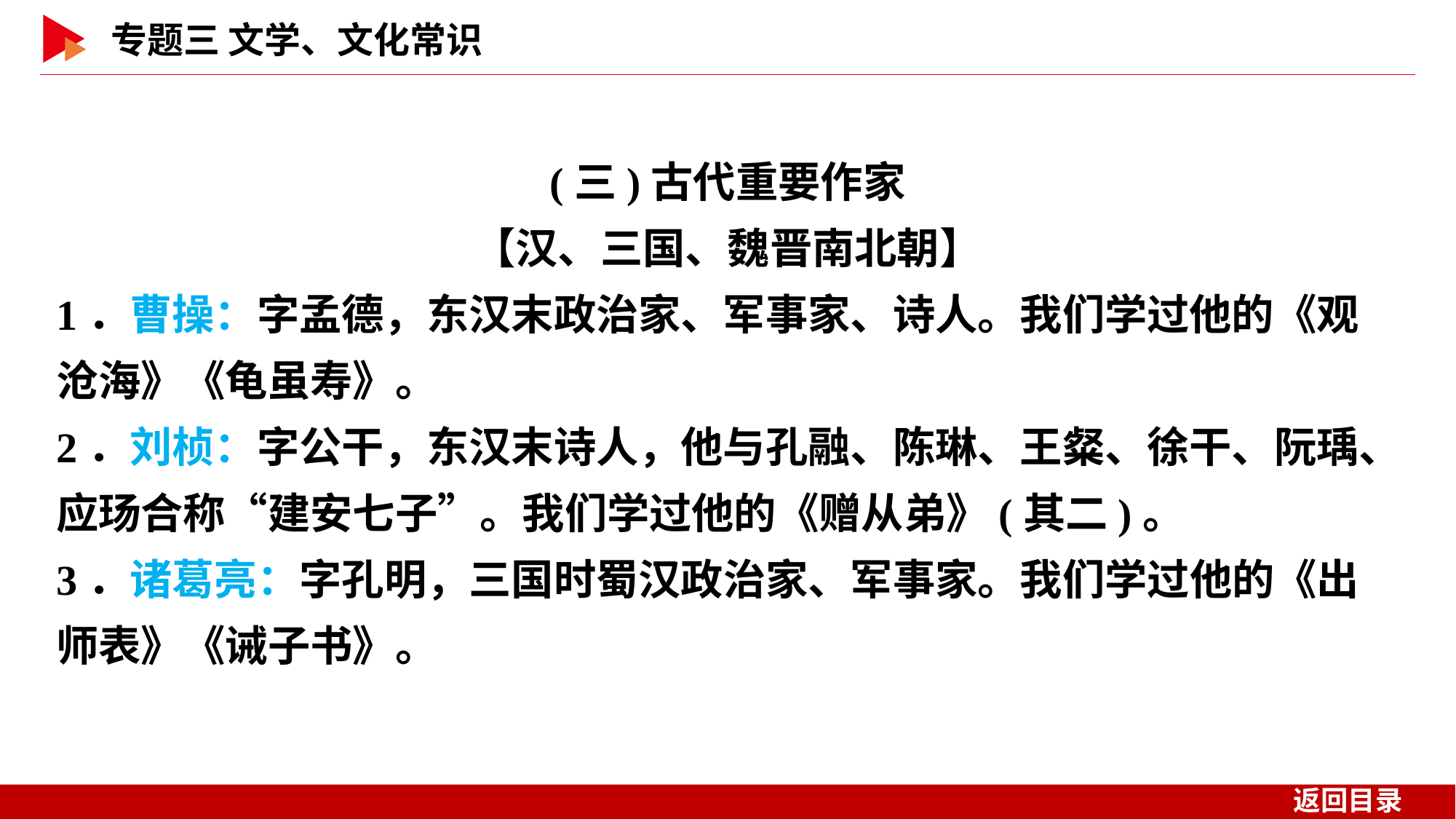

(三)古代重要作家
【汉、三国、魏晋南北朝】
1．曹操：字孟德，东汉末政治家、军事家、诗人。我们学过他的《观沧海》《龟虽寿》。
2．刘桢：字公干，东汉末诗人，他与孔融、陈琳、王粲、徐干、阮瑀、应玚合称“建安七子”。我们学过他的《赠从弟》(其二)。
3．诸葛亮：字孔明，三国时蜀汉政治家、军事家。我们学过他的《出师表》《诫子书》。